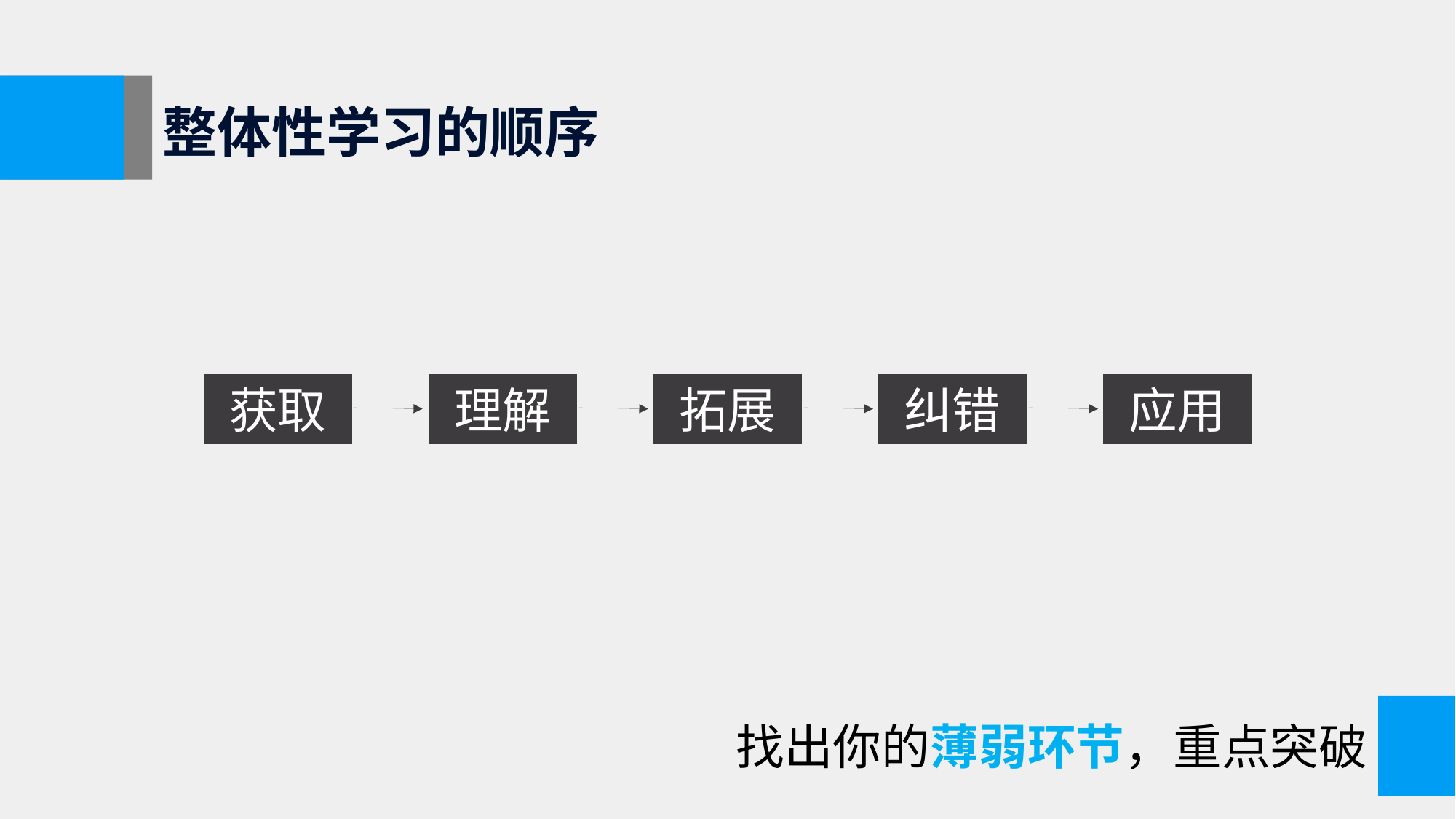

整体性学习的顺序
获取
理解
拓展
纠错
应用

找出你的薄弱环节，重点突破